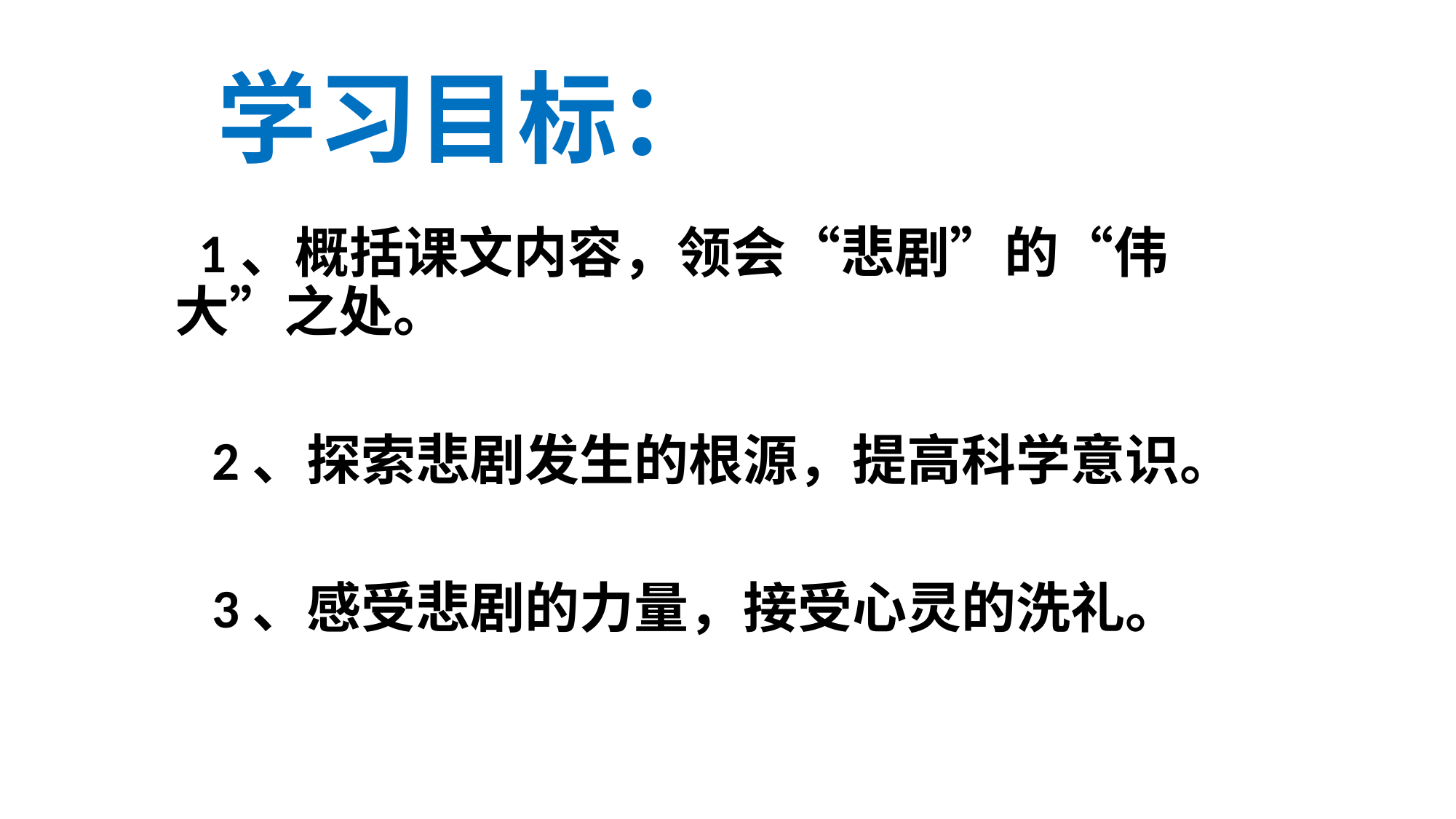

# 学习目标：
  1、概括课文内容，领会“悲剧”的“伟大”之处。

   2、探索悲剧发生的根源，提高科学意识。

   3、感受悲剧的力量，接受心灵的洗礼。